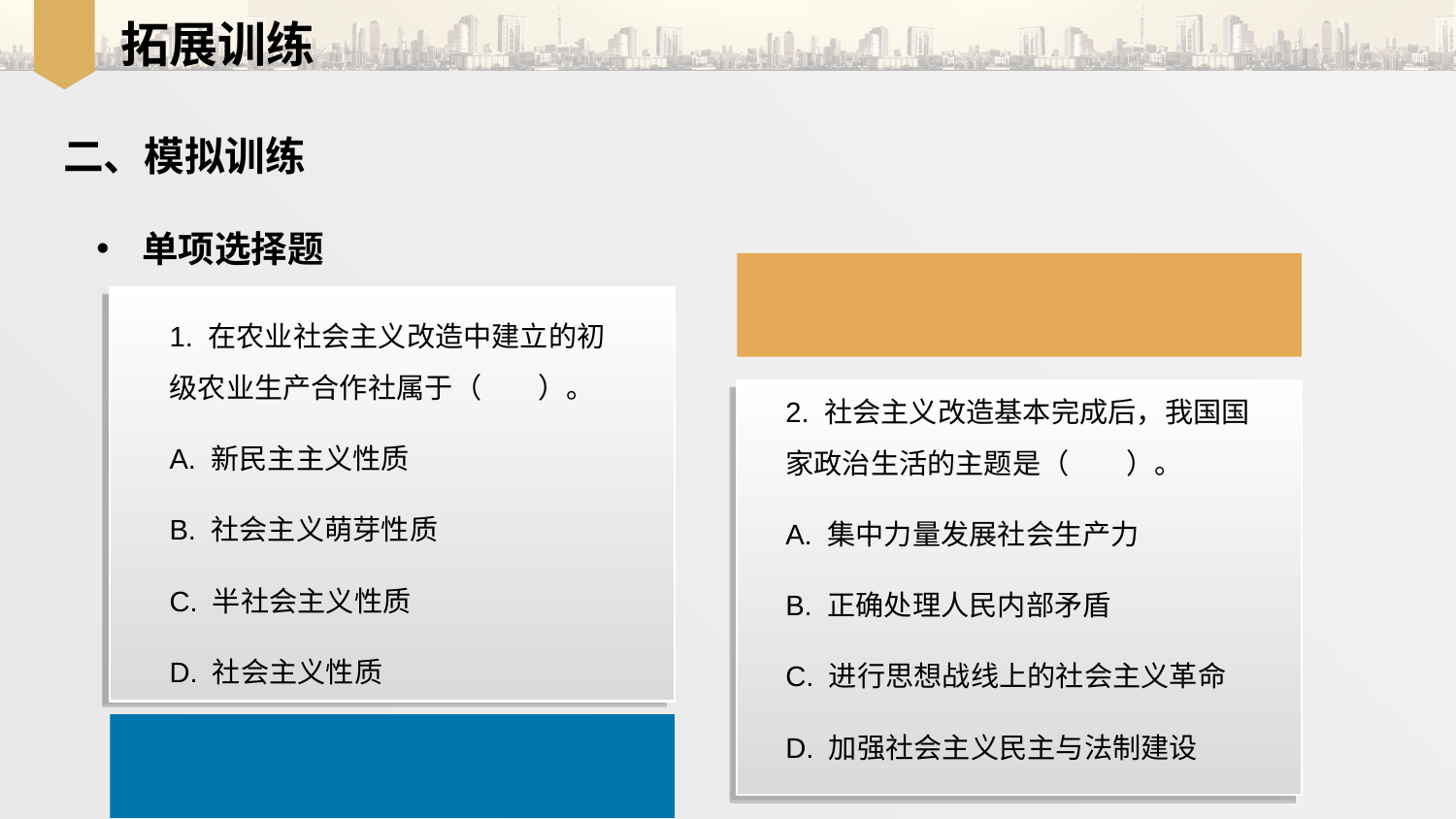

拓展训练
二、模拟训练
单项选择题

1. 在农业社会主义改造中建立的初级农业生产合作社属于（　　）。
A. 新民主主义性质
B. 社会主义萌芽性质
C. 半社会主义性质
D. 社会主义性质

2. 社会主义改造基本完成后，我国国家政治生活的主题是（　　）。
A. 集中力量发展社会生产力
B. 正确处理人民内部矛盾
C. 进行思想战线上的社会主义革命
D. 加强社会主义民主与法制建设